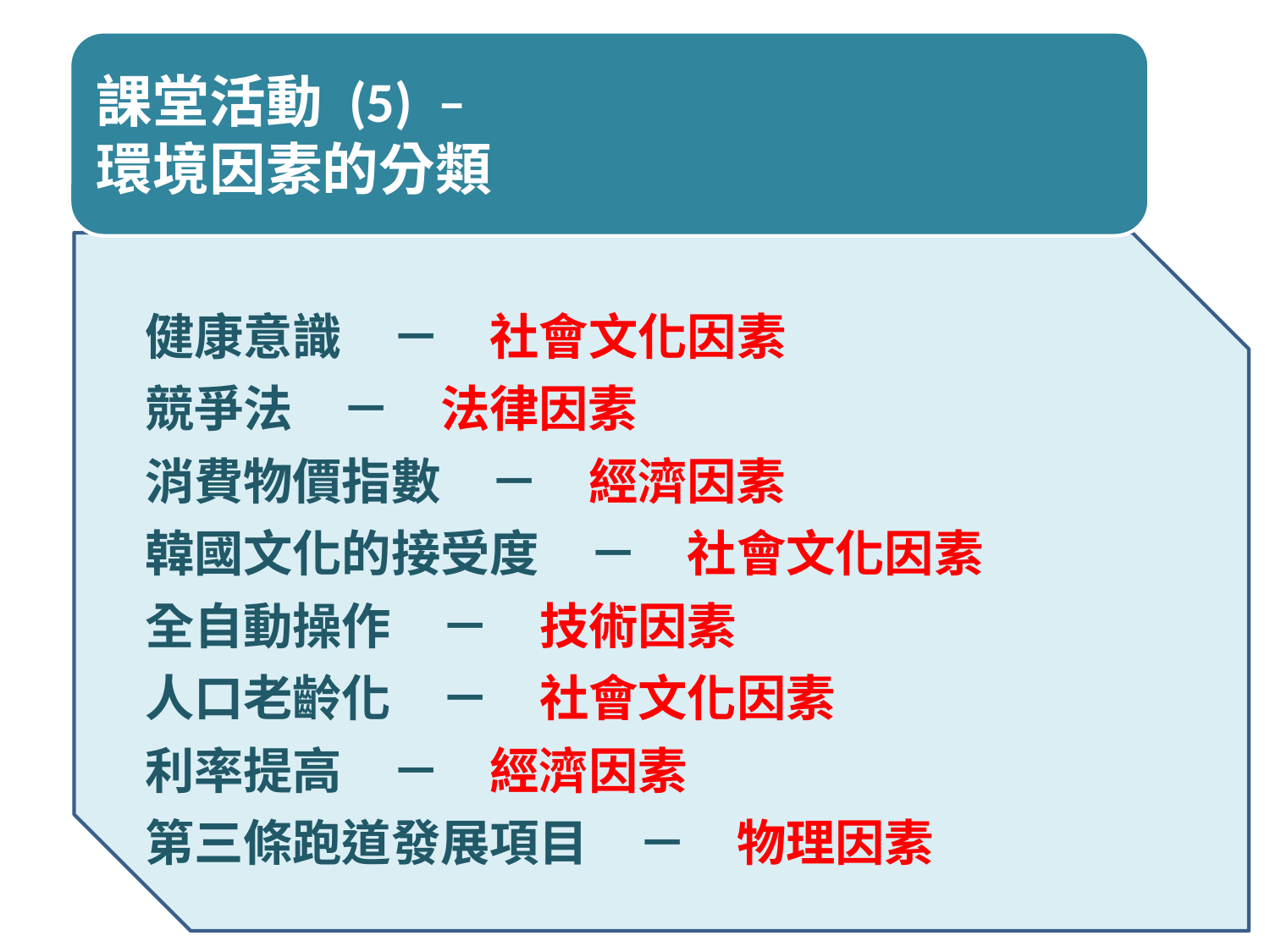

課堂活動 (5)  –
環境因素的分類
健康意識　－　社會文化因素
競爭法　－　法律因素
消費物價指數　－　經濟因素
韓國文化的接受度　－　社會文化因素
全自動操作　－　技術因素
人口老齡化　－　社會文化因素
利率提高　－　經濟因素
第三條跑道發展項目　－　物理因素